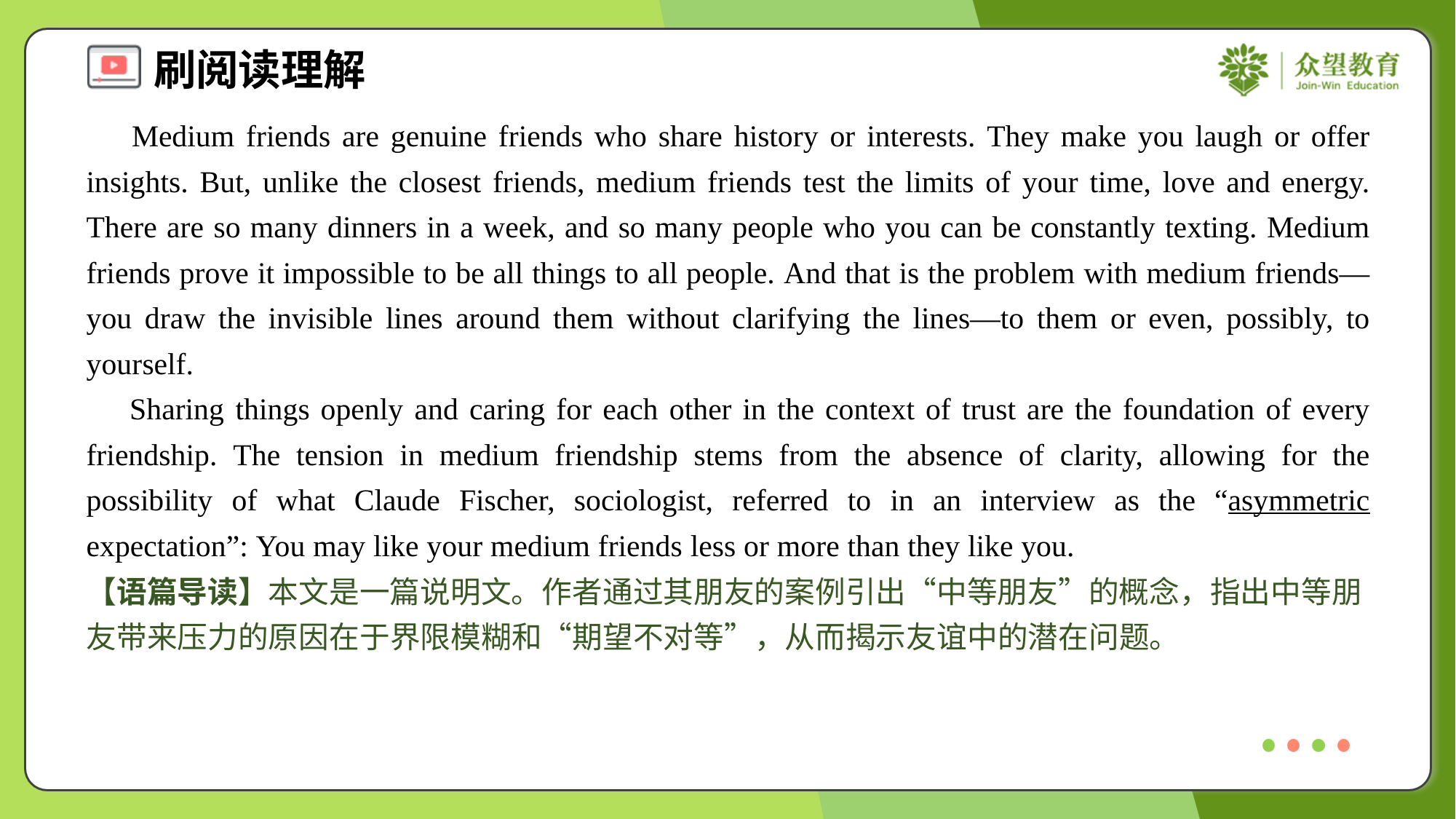

Medium friends are genuine friends who share history or interests. They make you laugh or offer insights. But, unlike the closest friends, medium friends test the limits of your time, love and energy. There are so many dinners in a week, and so many people who you can be constantly texting. Medium friends prove it impossible to be all things to all people. And that is the problem with medium friends—you draw the invisible lines around them without clarifying the lines—to them or even, possibly, to yourself.
    Sharing things openly and caring for each other in the context of trust are the foundation of every friendship. The tension in medium friendship stems from the absence of clarity, allowing for the possibility of what Claude Fischer, sociologist, referred to in an interview as the “asymmetric expectation”: You may like your medium friends less or more than they like you.
【语篇导读】本文是一篇说明文。作者通过其朋友的案例引出“中等朋友”的概念，指出中等朋友带来压力的原因在于界限模糊和“期望不对等”，从而揭示友谊中的潜在问题。